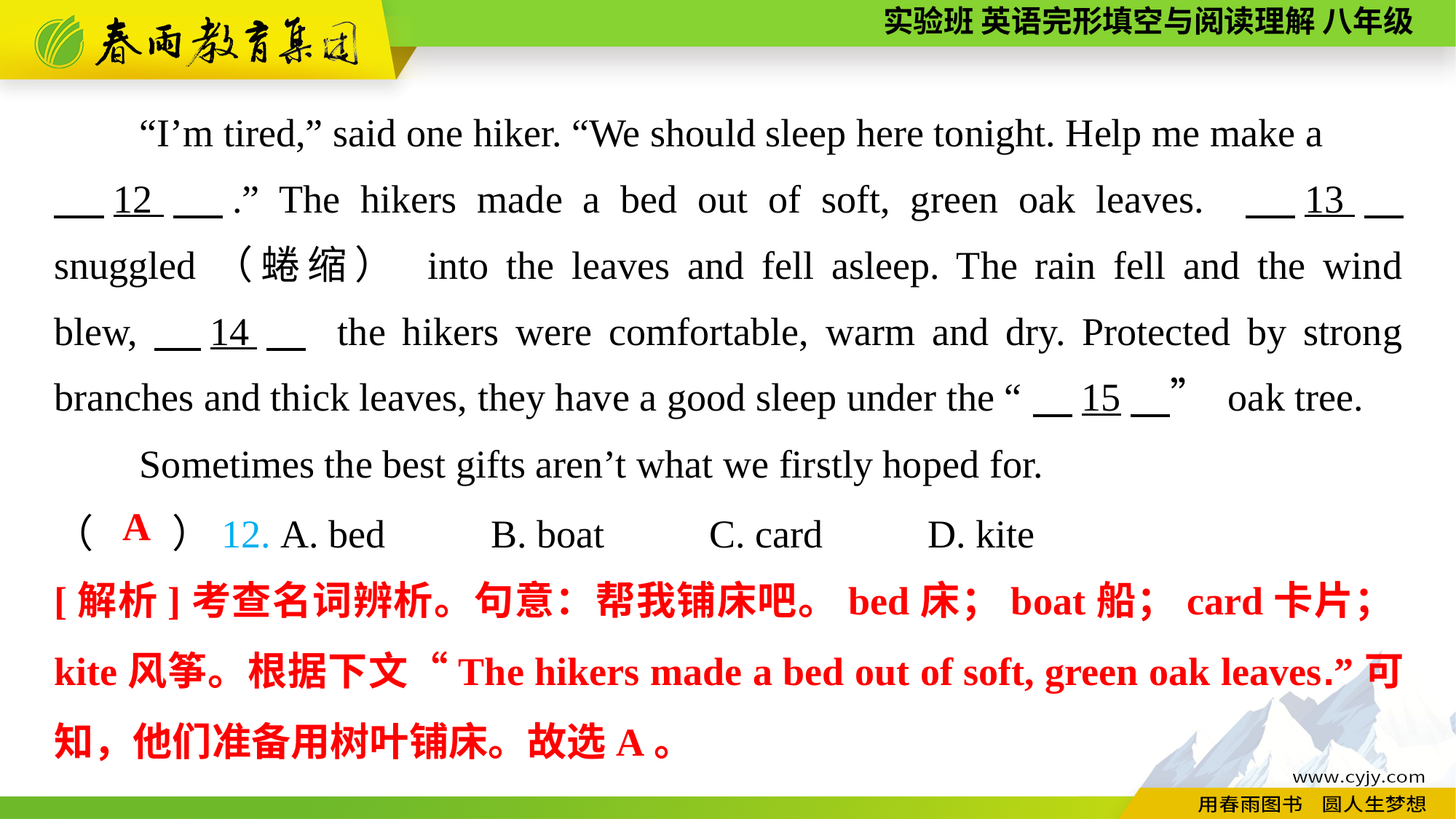

“I’m tired,” said one hiker. “We should sleep here tonight. Help me make a
　12　.” The hikers made a bed out of soft, green oak leaves. 　13　 snuggled（蜷缩） into the leaves and fell asleep. The rain fell and the wind blew,　14　 the hikers were comfortable, warm and dry. Protected by strong branches and thick leaves, they have a good sleep under the “　15　” oak tree.
Sometimes the best gifts aren’t what we firstly hoped for.
（　　）12. A. bed	B. boat	C. card	D. kite
A
[解析]考查名词辨析。句意：帮我铺床吧。bed床；boat船；card卡片；kite风筝。根据下文“The hikers made a bed out of soft, green oak leaves.”可知，他们准备用树叶铺床。故选A。